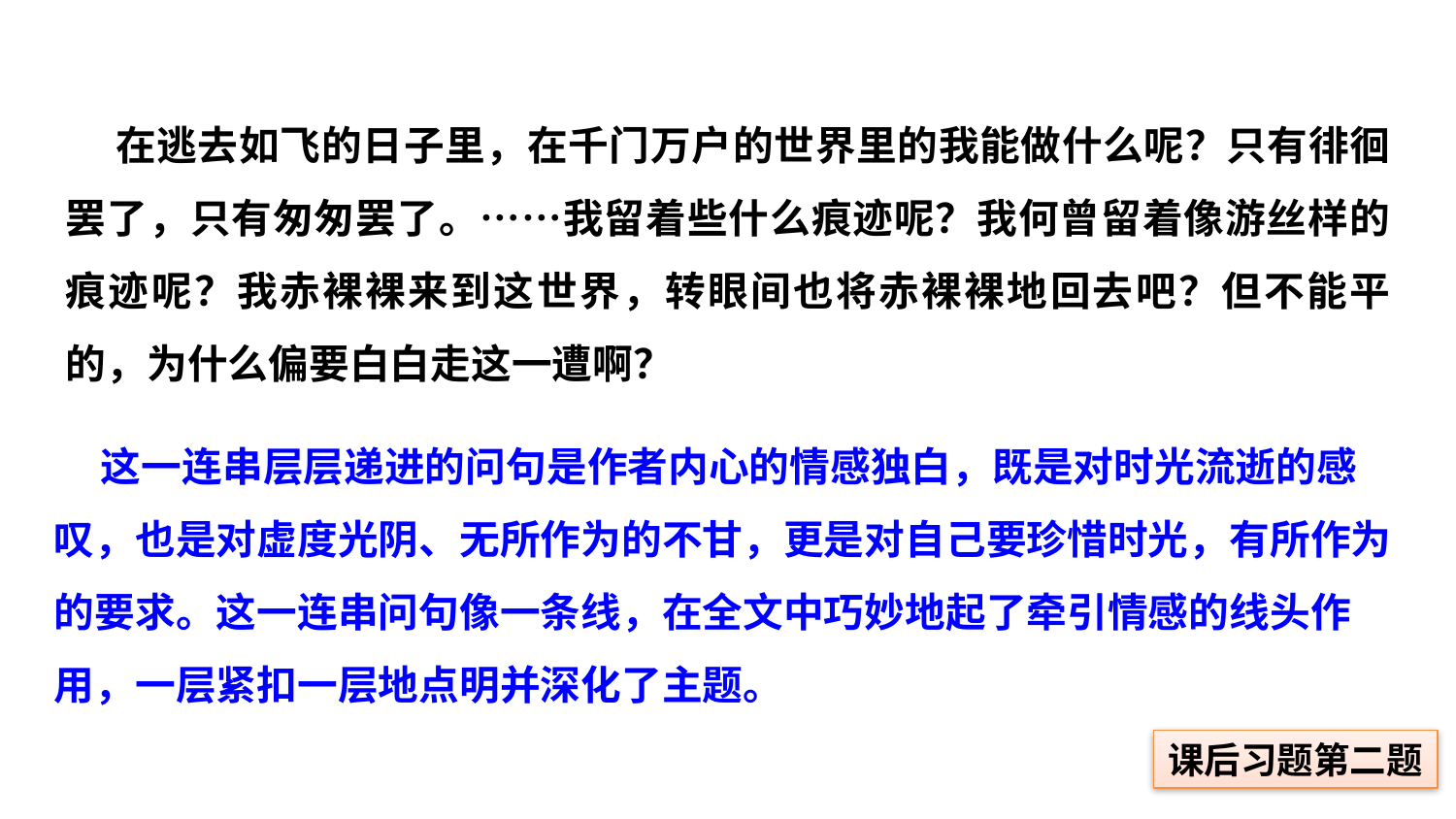

在逃去如飞的日子里，在千门万户的世界里的我能做什么呢？只有徘徊罢了，只有匆匆罢了。……我留着些什么痕迹呢？我何曾留着像游丝样的痕迹呢？我赤裸裸来到这世界，转眼间也将赤裸裸地回去吧？但不能平的，为什么偏要白白走这一遭啊？
    这一连串层层递进的问句是作者内心的情感独白，既是对时光流逝的感叹，也是对虚度光阴、无所作为的不甘，更是对自己要珍惜时光，有所作为的要求。这一连串问句像一条线，在全文中巧妙地起了牵引情感的线头作用，一层紧扣一层地点明并深化了主题。
课后习题第二题